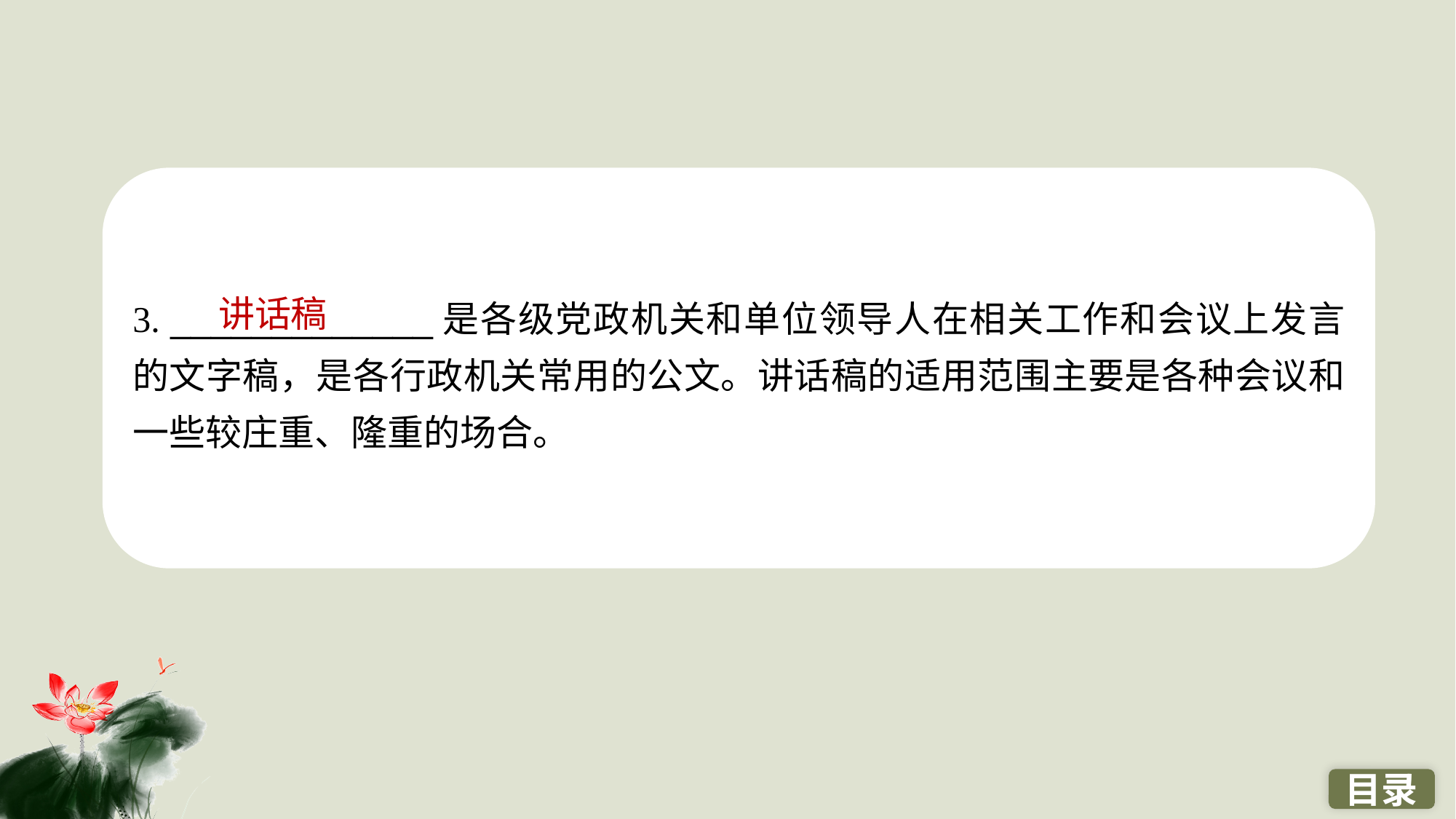

3. _____________是各级党政机关和单位领导人在相关工作和会议上发言的文字稿，是各行政机关常用的公文。讲话稿的适用范围主要是各种会议和一些较庄重、隆重的场合。
讲话稿